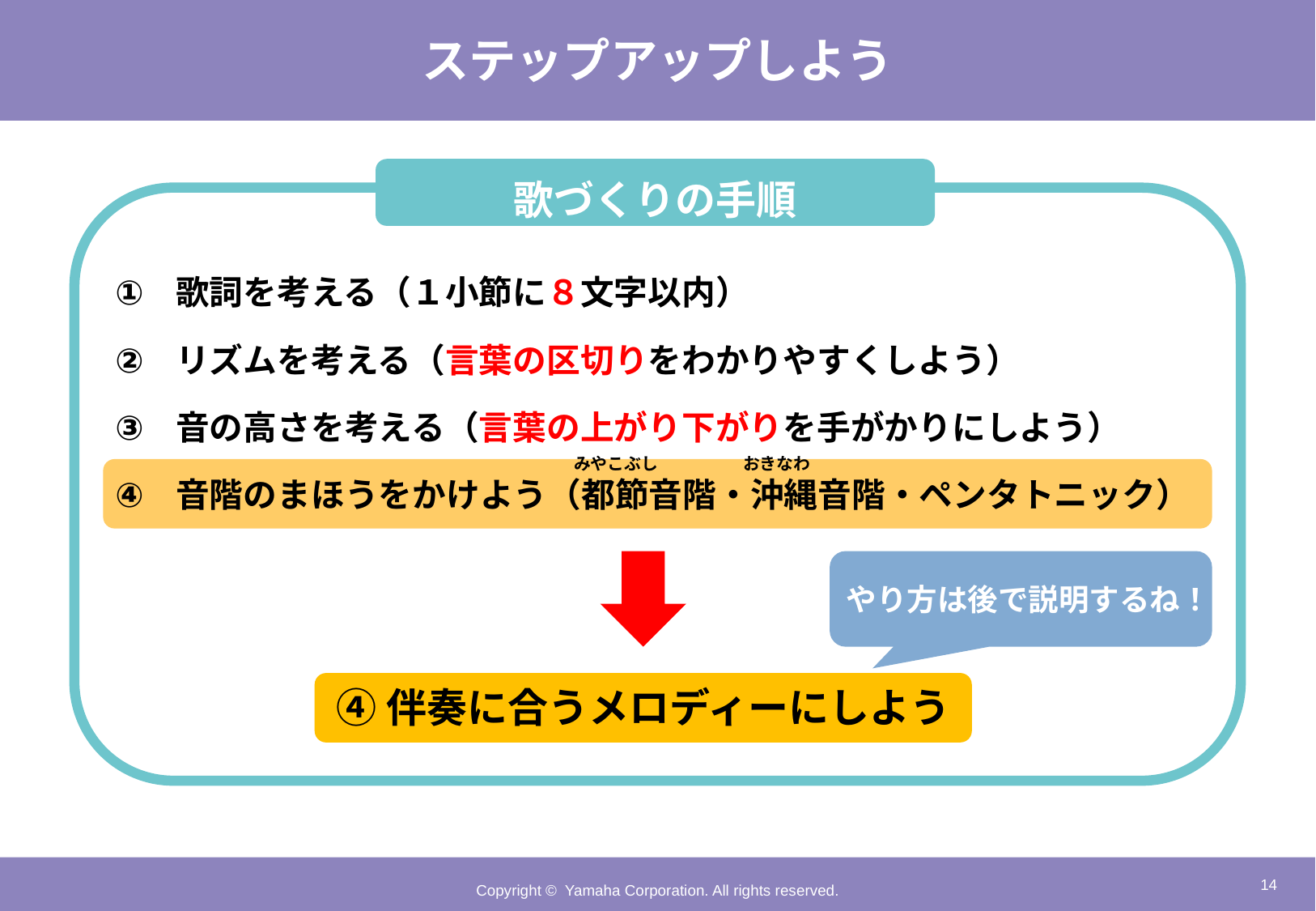

# ステップアップしよう

歌づくりの手順

歌詞を考える（１小節に８文字以内）
リズムを考える（言葉の区切りをわかりやすくしよう）
音の高さを考える（言葉の上がり下がりを手がかりにしよう）
音階のまほうをかけよう（都節音階・沖縄音階・ペンタトニック）
みやこぶし
おきなわ

やり方は後で説明するね！
④伴奏に合うメロディーにしよう
14